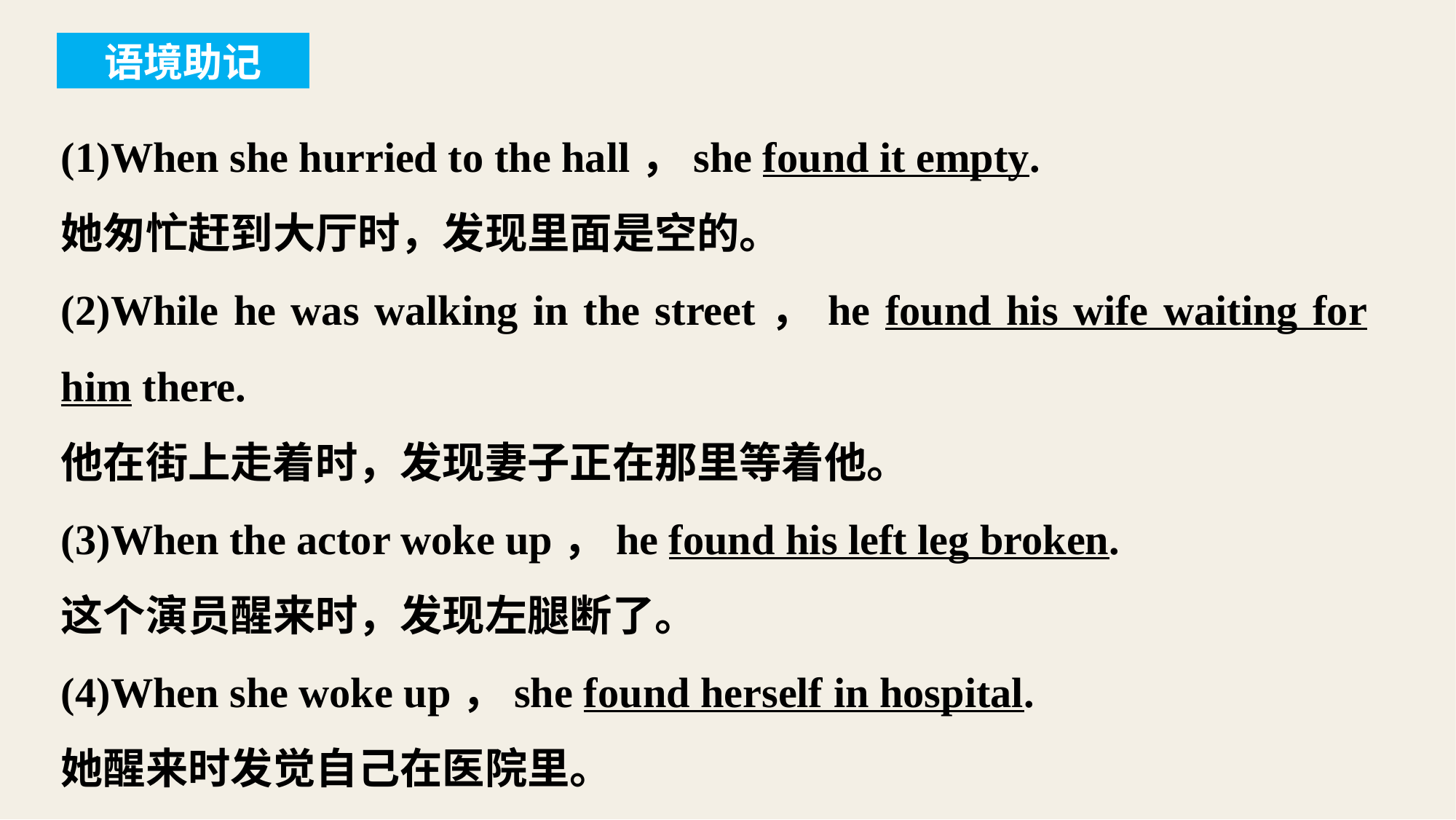

语境助记
(1)When she hurried to the hall，she found it empty.
她匆忙赶到大厅时，发现里面是空的。
(2)While he was walking in the street，he found his wife waiting for him there.
他在街上走着时，发现妻子正在那里等着他。
(3)When the actor woke up，he found his left leg broken.
这个演员醒来时，发现左腿断了。
(4)When she woke up，she found herself in hospital.
她醒来时发觉自己在医院里。